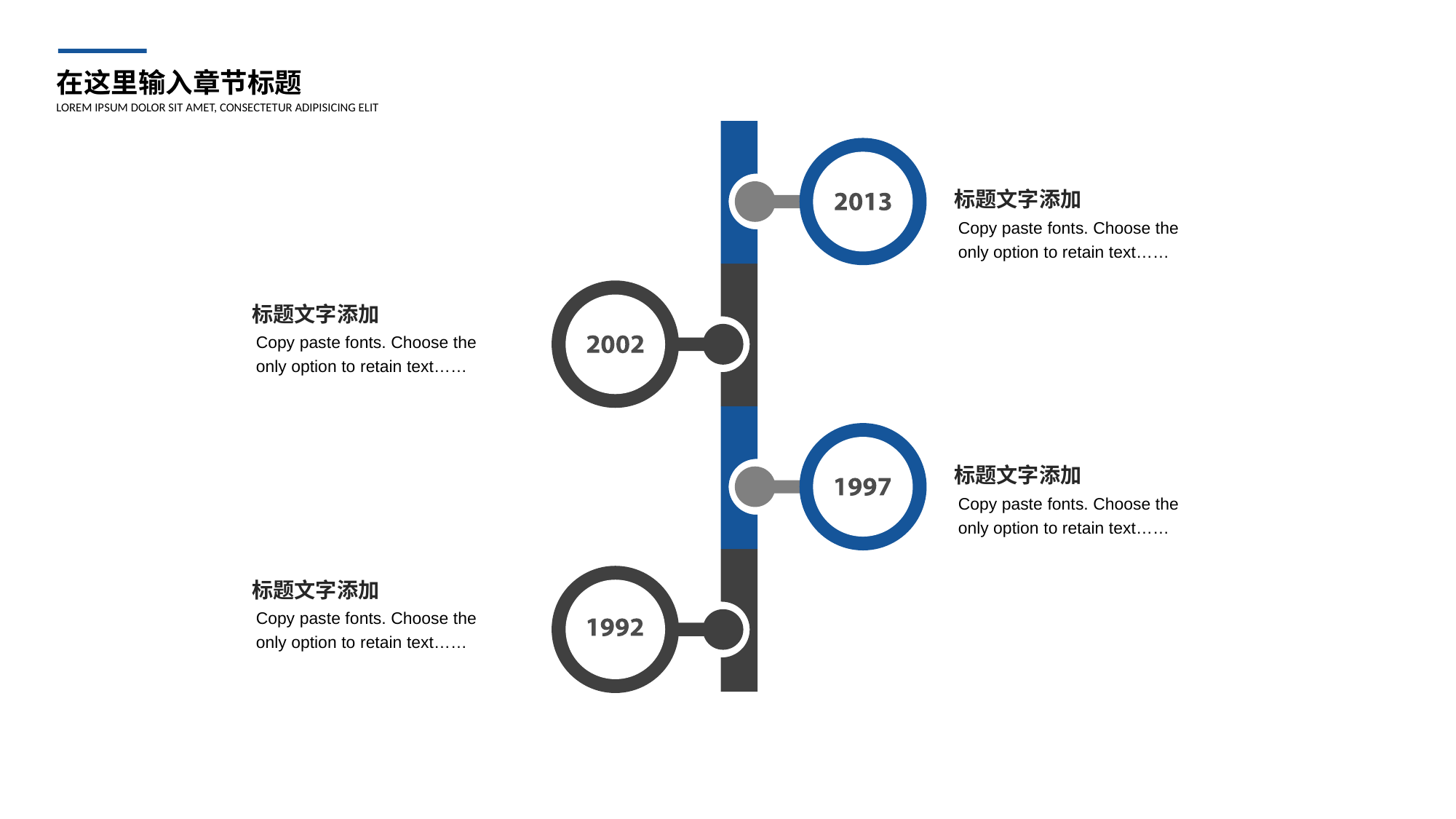

在这里输入章节标题
LOREM IPSUM DOLOR SIT AMET, CONSECTETUR ADIPISICING ELIT

标题文字添加
Copy paste fonts. Choose the only option to retain text……

标题文字添加
Copy paste fonts. Choose the only option to retain text……

标题文字添加
Copy paste fonts. Choose the only option to retain text……

标题文字添加
Copy paste fonts. Choose the only option to retain text……